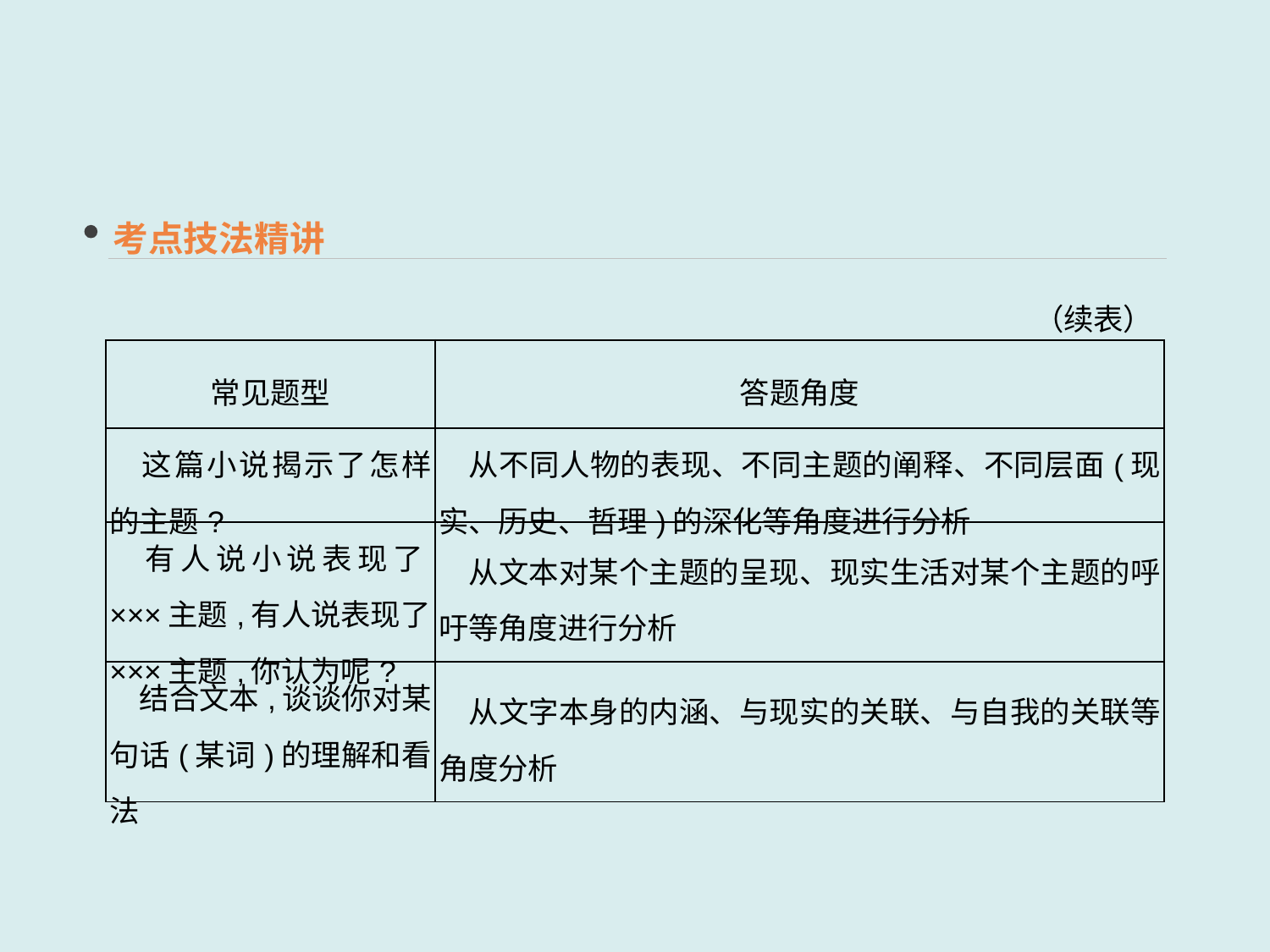

考点技法精讲

（续表）
| 常见题型 | 答题角度 |
| --- | --- |
| 这篇小说揭示了怎样的主题? | 从不同人物的表现、不同主题的阐释、不同层面(现实、历史、哲理)的深化等角度进行分析 |
| 有人说小说表现了×××主题,有人说表现了×××主题,你认为呢? | 从文本对某个主题的呈现、现实生活对某个主题的呼吁等角度进行分析 |
| 结合文本,谈谈你对某句话(某词)的理解和看法 | 从文字本身的内涵、与现实的关联、与自我的关联等角度分析 |